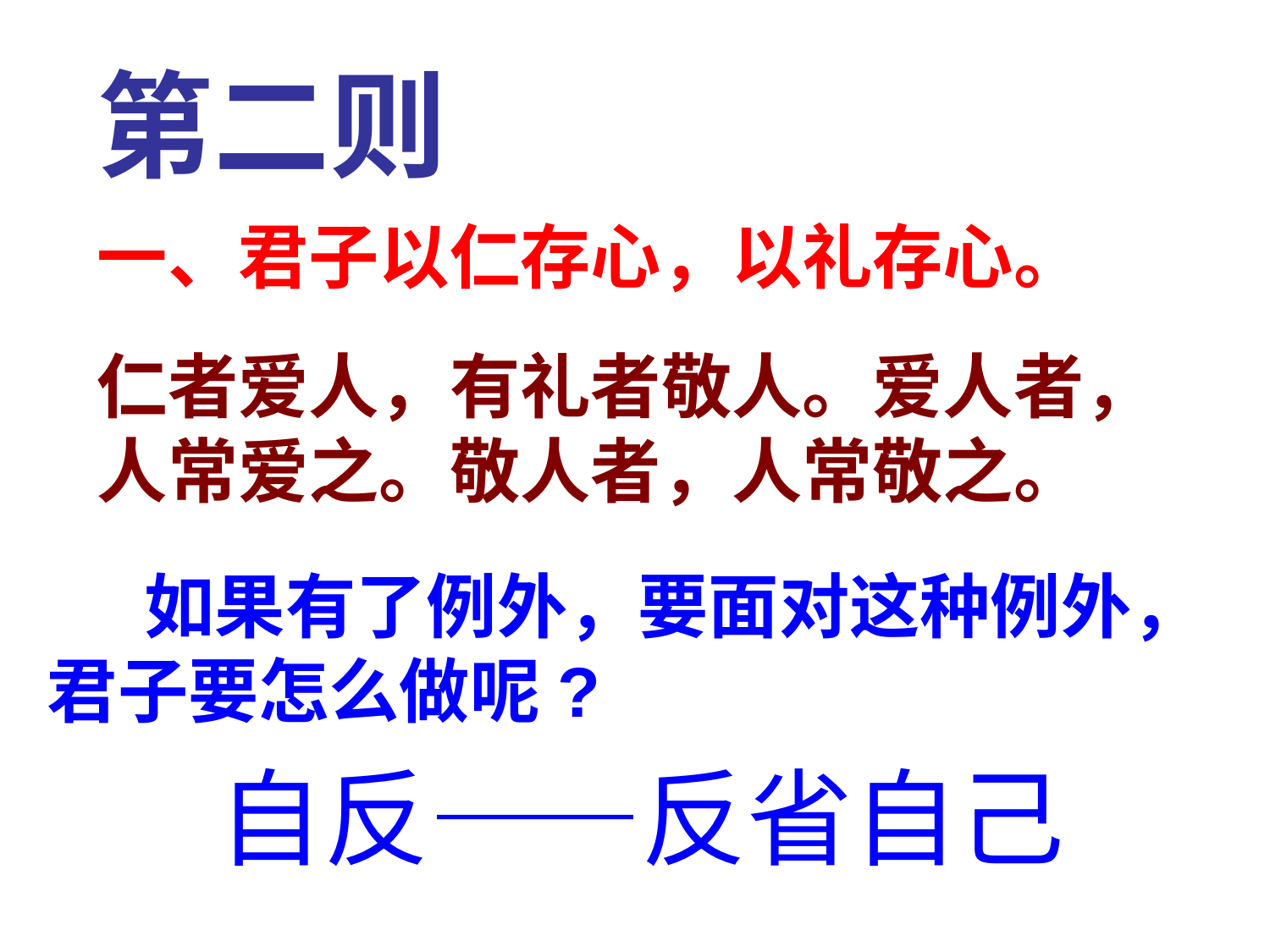

第二则
一、君子以仁存心，以礼存心。
仁者爱人，有礼者敬人。爱人者，人常爱之。敬人者，人常敬之。
     如果有了例外，要面对这种例外，君子要怎么做呢?
自反——反省自己